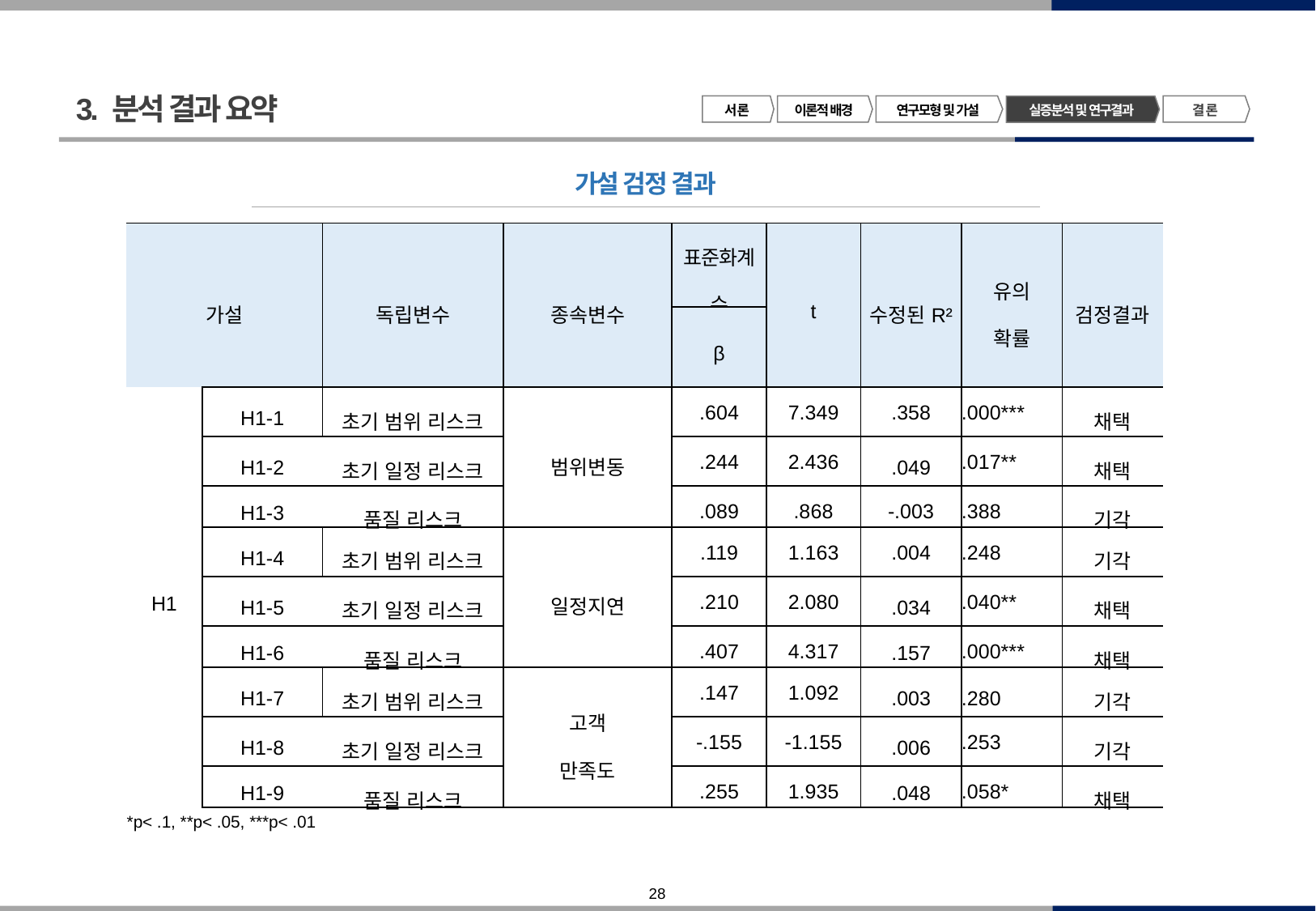

3. 분석 결과 요약
서  론
이론적 배경
연구모형 및 가설
결 론
실증분석 및 연구결과
가설 검정 결과
| 가설 |  | 독립변수 | 종속변수 | 표준화계수 | t | 수정된R² | 유의 확률 | 검정결과 |
| --- | --- | --- | --- | --- | --- | --- | --- | --- |
|  |  |  |  | β |  |  |  |  |
| H1 | H1-1 | 초기 범위 리스크 | 범위변동 | .604 | 7.349 | .358 | .000\*\*\* | 채택 |
|  | H1-2 | 초기 일정 리스크 |  | .244 | 2.436 | .049 | .017\*\* | 채택 |
|  | H1-3 | 품질 리스크 |  | .089 | .868 | -.003 | .388 | 기각 |
| 일정지연 | H1-4 | 초기 범위 리스크 | 일정지연 | .119 | 1.163 | .004 | .248 | 기각 |
|  | H1-5 | 초기 일정 리스크 |  | .210 | 2.080 | .034 | .040\*\* | 채택 |
|  | H1-6 | 품질 리스크 |  | .407 | 4.317 | .157 | .000\*\*\* | 채택 |
| 고객 만족도 | H1-7 | 초기 범위 리스크 | 고객 만족도 | .147 | 1.092 | .003 | .280 | 기각 |
|  | H1-8 | 초기 일정 리스크 |  | -.155 | -1.155 | .006 | .253 | 기각 |
|  | H1-9 | 품질 리스크 |  | .255 | 1.935 | .048 | .058\* | 채택 |
*p< .1, **p< .05, ***p< .01